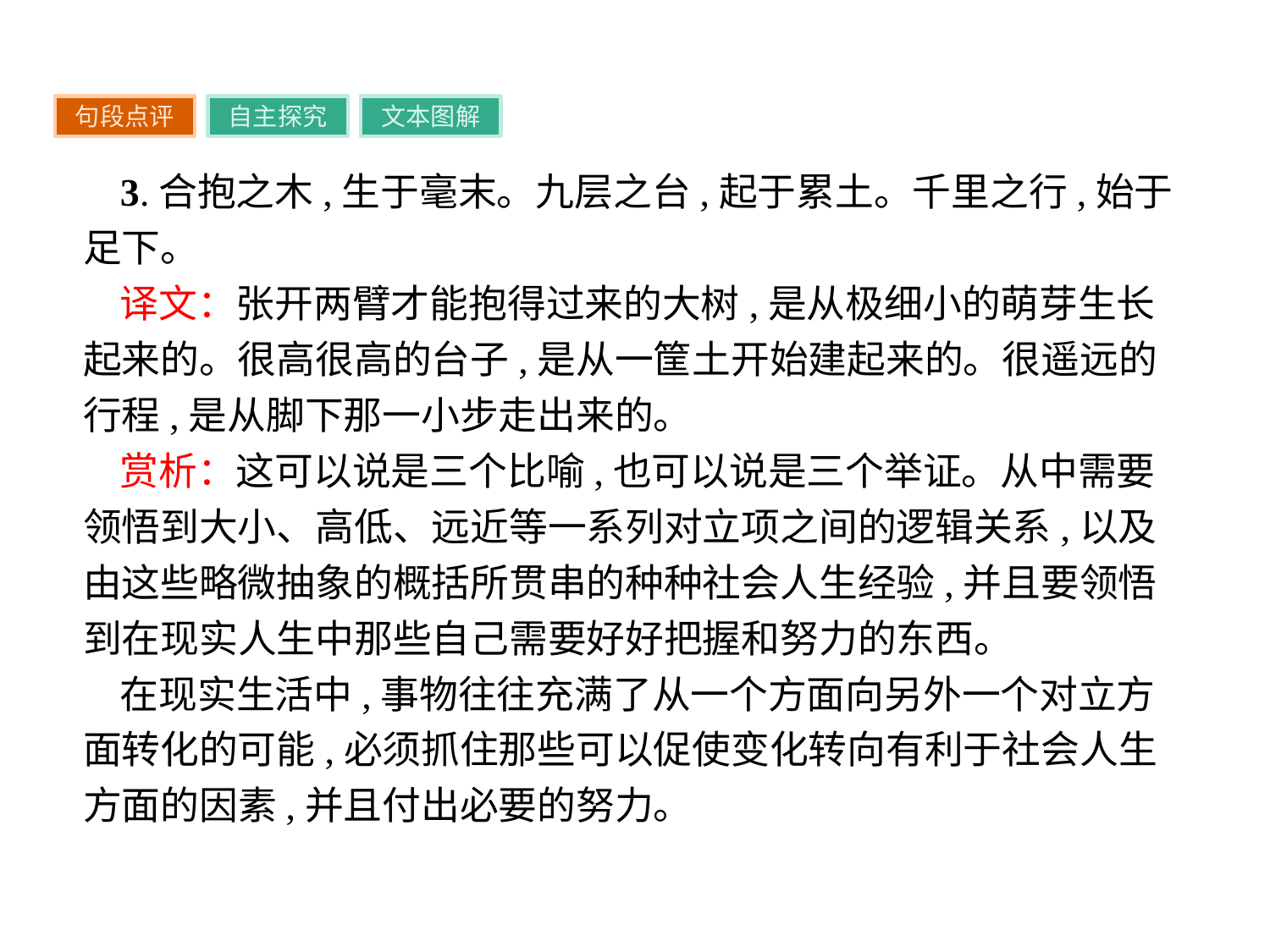

句段点评
自主探究
文本图解
3.合抱之木,生于毫末。九层之台,起于累土。千里之行,始于足下。
译文：张开两臂才能抱得过来的大树,是从极细小的萌芽生长起来的。很高很高的台子,是从一筐土开始建起来的。很遥远的行程,是从脚下那一小步走出来的。
赏析：这可以说是三个比喻,也可以说是三个举证。从中需要领悟到大小、高低、远近等一系列对立项之间的逻辑关系,以及由这些略微抽象的概括所贯串的种种社会人生经验,并且要领悟到在现实人生中那些自己需要好好把握和努力的东西。
在现实生活中,事物往往充满了从一个方面向另外一个对立方面转化的可能,必须抓住那些可以促使变化转向有利于社会人生方面的因素,并且付出必要的努力。